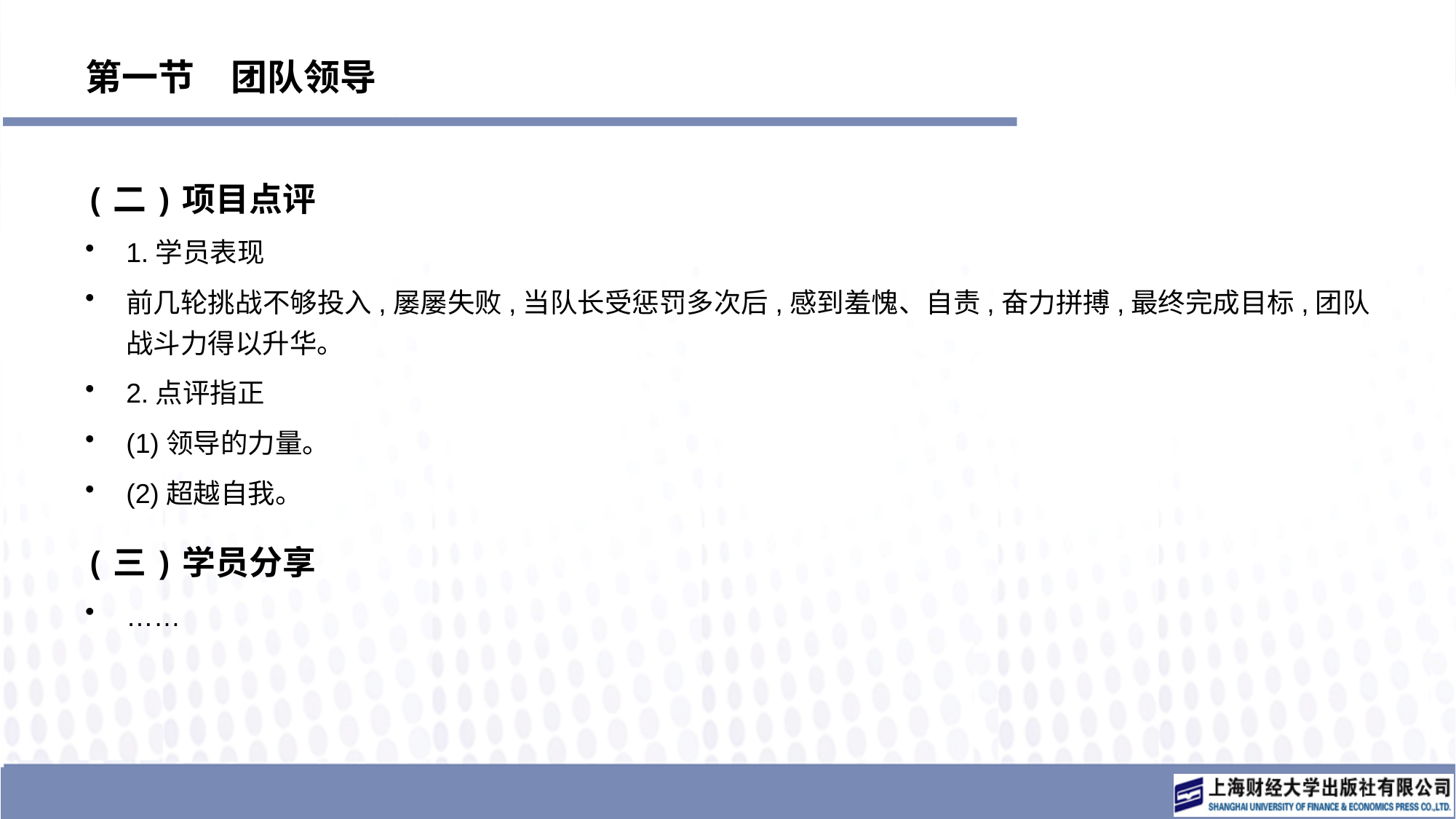

# 第一节　团队领导
(二)项目点评
1.学员表现
前几轮挑战不够投入,屡屡失败,当队长受惩罚多次后,感到羞愧、自责,奋力拼搏,最终完成目标,团队战斗力得以升华。
2.点评指正
(1)领导的力量。
(2)超越自我。
(三)学员分享
……